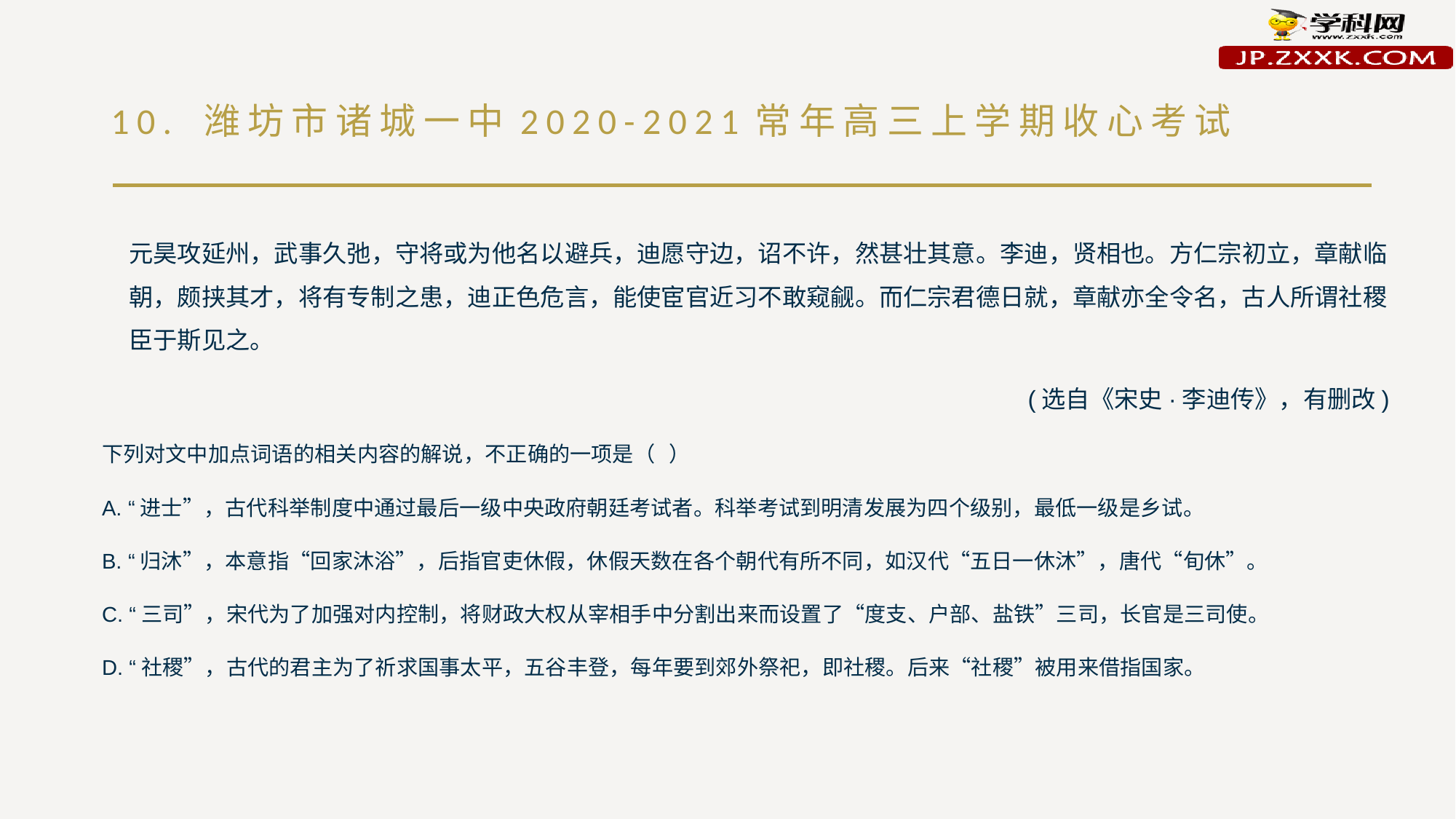

# 10. 潍坊市诸城一中2020-2021常年高三上学期收心考试
元昊攻延州，武事久弛，守将或为他名以避兵，迪愿守边，诏不许，然甚壮其意。李迪，贤相也。方仁宗初立，章献临朝，颇挟其才，将有专制之患，迪正色危言，能使宦官近习不敢窥觎。而仁宗君德日就，章献亦全令名，古人所谓社稷臣于斯见之。
(选自《宋史·李迪传》，有删改)
下列对文中加点词语的相关内容的解说，不正确的一项是（   ）
A. “进士”，古代科举制度中通过最后一级中央政府朝廷考试者。科举考试到明清发展为四个级别，最低一级是乡试。
B. “归沐”，本意指“回家沐浴”，后指官吏休假，休假天数在各个朝代有所不同，如汉代“五日一休沐”，唐代“旬休”。
C. “三司”，宋代为了加强对内控制，将财政大权从宰相手中分割出来而设置了“度支、户部、盐铁”三司，长官是三司使。
D. “社稷”，古代的君主为了祈求国事太平，五谷丰登，每年要到郊外祭祀，即社稷。后来“社稷”被用来借指国家。